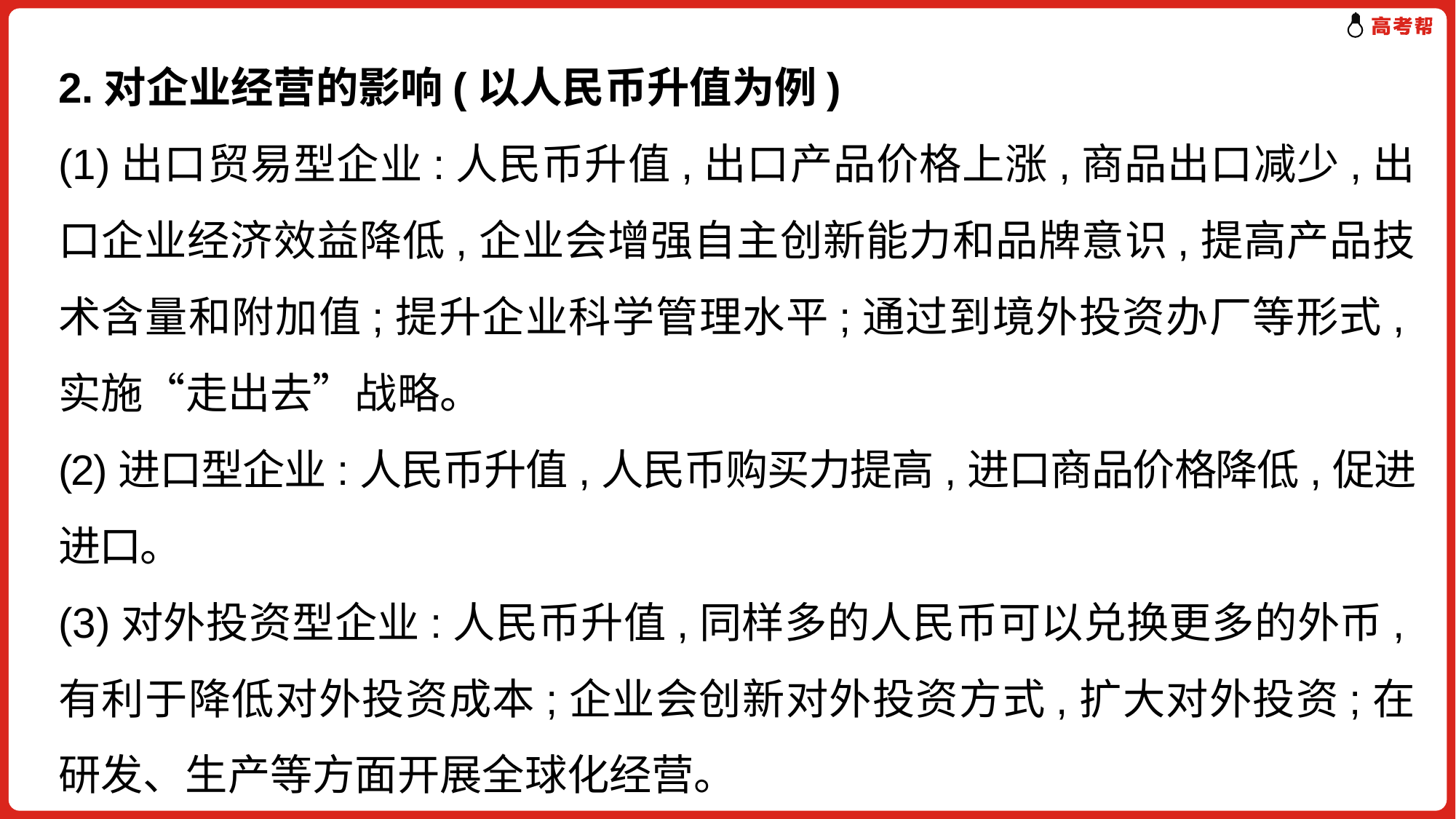

2.对企业经营的影响(以人民币升值为例)
(1)出口贸易型企业:人民币升值,出口产品价格上涨,商品出口减少,出口企业经济效益降低,企业会增强自主创新能力和品牌意识,提高产品技术含量和附加值;提升企业科学管理水平;通过到境外投资办厂等形式,实施“走出去”战略。
(2)进口型企业:人民币升值,人民币购买力提高,进口商品价格降低,促进进口。
(3)对外投资型企业:人民币升值,同样多的人民币可以兑换更多的外币,有利于降低对外投资成本;企业会创新对外投资方式,扩大对外投资;在研发、生产等方面开展全球化经营。